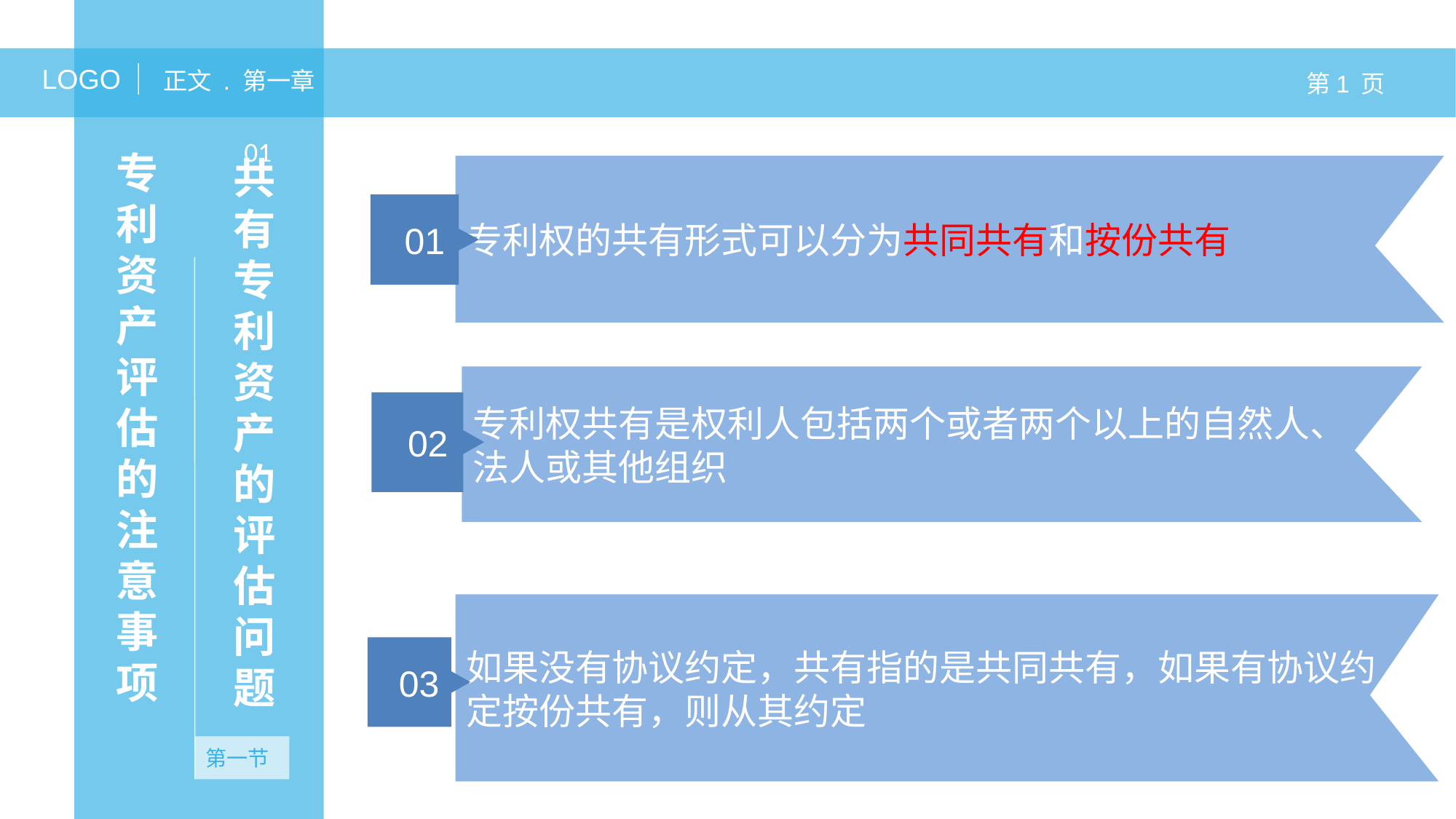

LOGO
正文 . 第一章

第1 页
专利资产评估的注意事项
01
共有专利资产的评估问题
专利权的共有形式可以分为共同共有和按份共有
01

专利权共有是权利人包括两个或者两个以上的自然人、
法人或其他组织
02
无资产
无资产
如果没有协议约定，共有指的是共同共有，如果有协议约
定按份共有，则从其约定
03
第一节